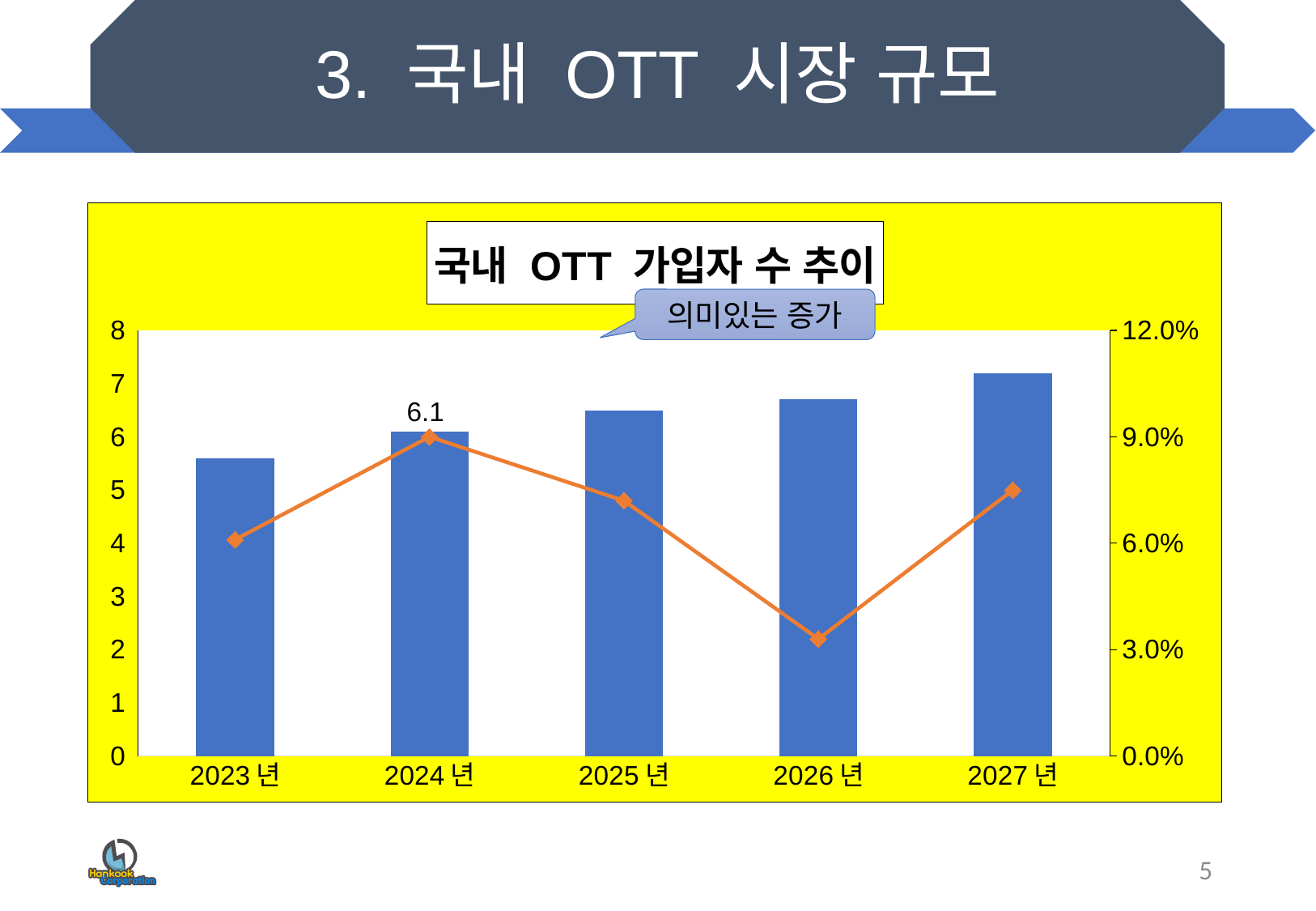

# 3. 국내 OTT 시장 규모

### Chart: 국내 OTT 가입자 수 추이

| Category | 시장규모(억 원) | 전년대비증감율 |
|---|---|---|
| 2023년 | 5.6 | 0.061 |
| 2024년 | 6.1 | 0.09 |
| 2025년 | 6.5 | 0.072 |
| 2026년 | 6.7 | 0.033 |
| 2027년 | 7.2 | 0.075 |
의미있는 증가
5